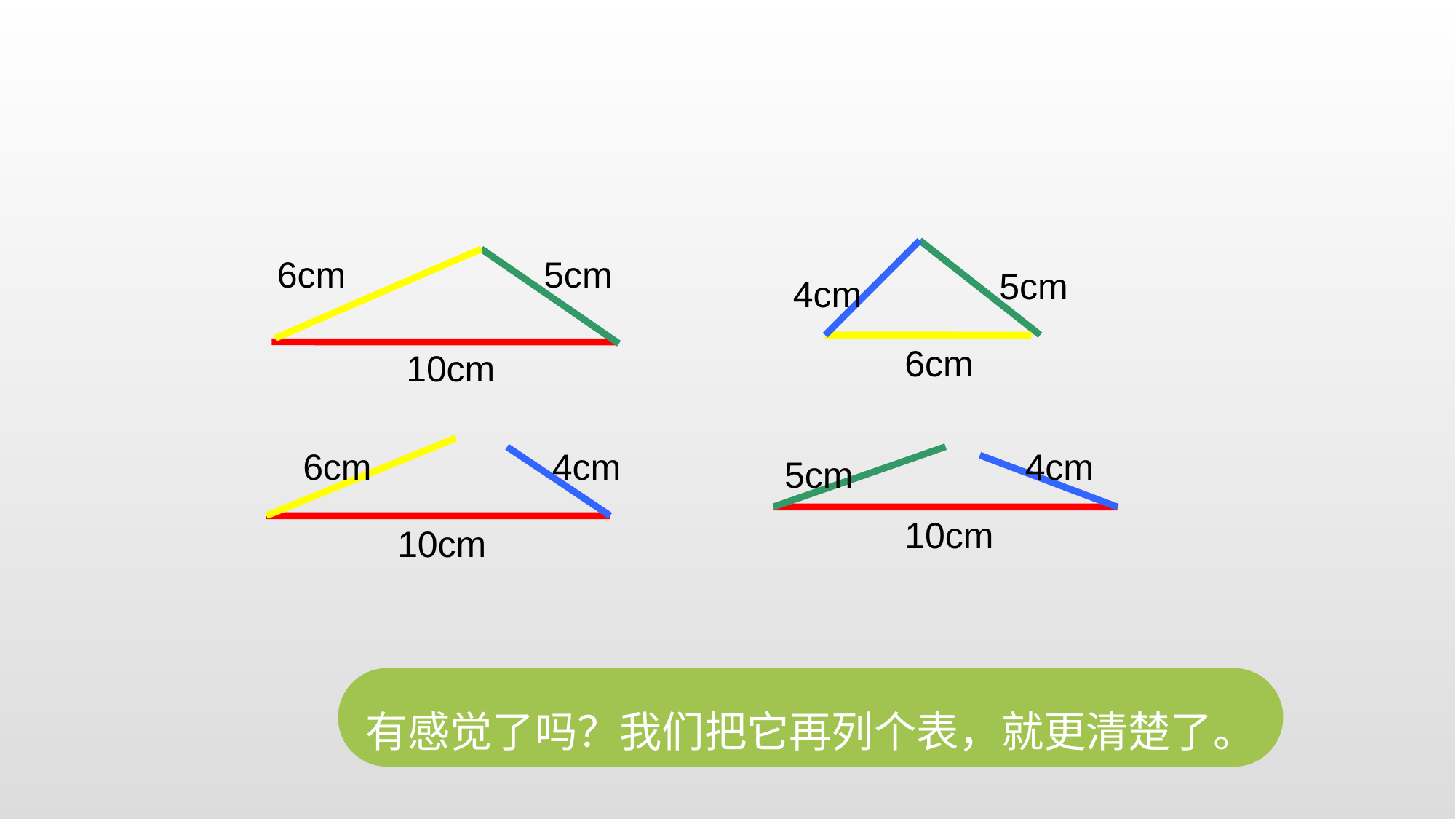

6cm
5cm

5cm
4cm

6cm
10cm

6cm
4cm
4cm

5cm

10cm

10cm
有感觉了吗？我们把它再列个表，就更清楚了。